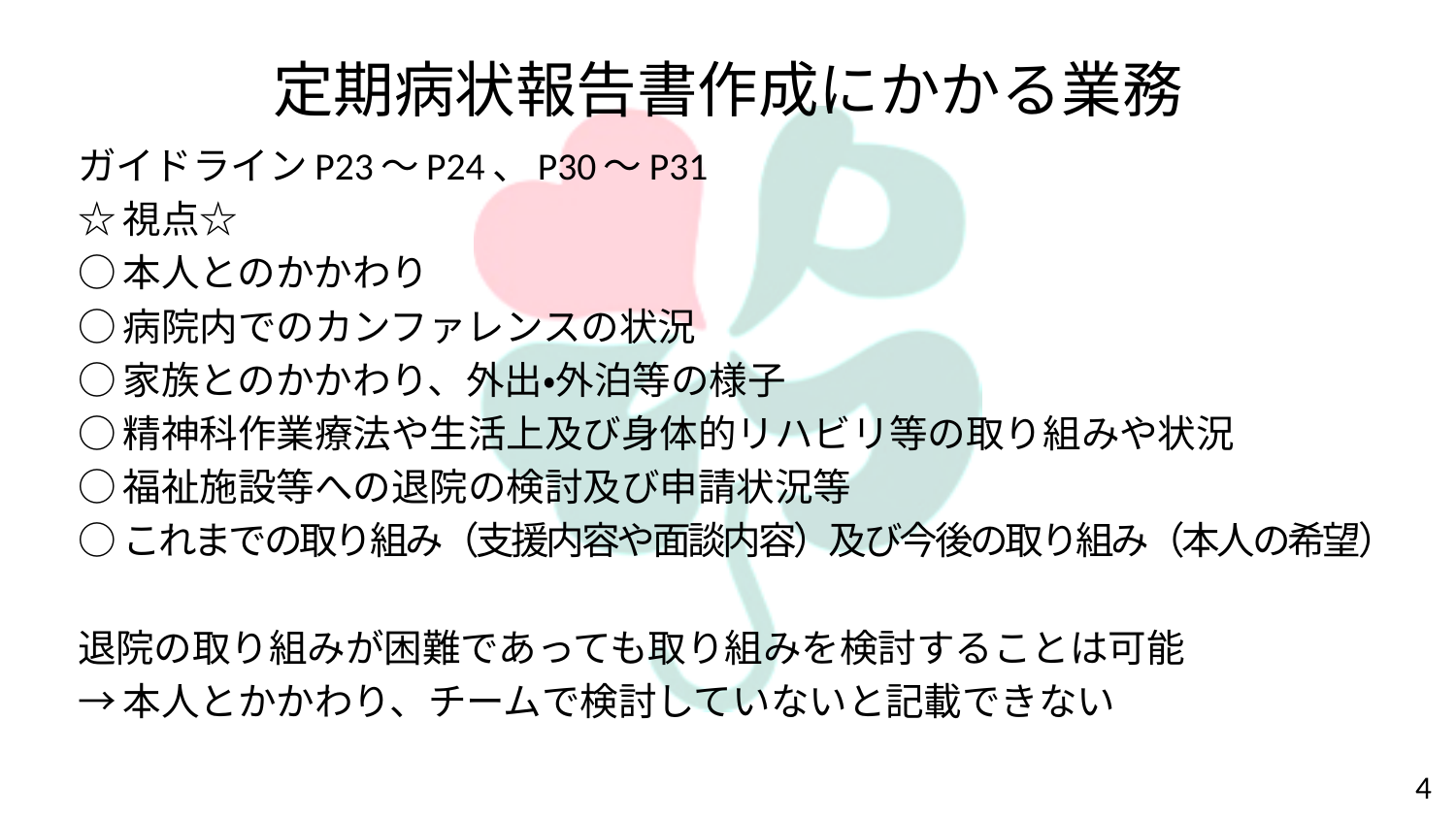

# 定期病状報告書作成にかかる業務
ガイドラインP23～P24、P30～P31
☆視点☆
○本人とのかかわり
○病院内でのカンファレンスの状況
○家族とのかかわり、外出・外泊等の様子
○精神科作業療法や生活上及び身体的リハビリ等の取り組みや状況
○福祉施設等への退院の検討及び申請状況等
○これまでの取り組み（支援内容や面談内容）及び今後の取り組み（本人の希望）

退院の取り組みが困難であっても取り組みを検討することは可能
→本人とかかわり、チームで検討していないと記載できない

4